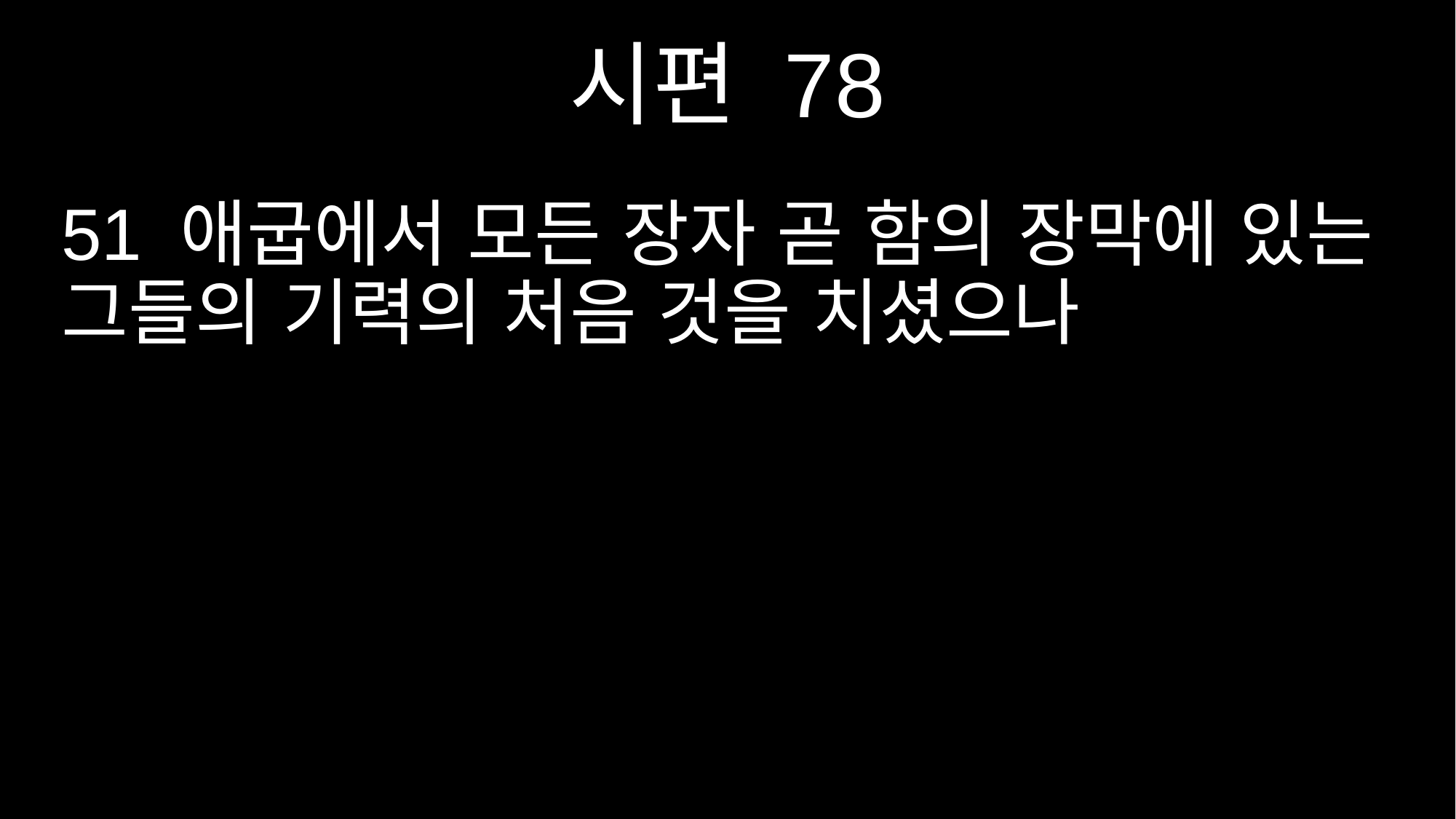

시편 78
51 애굽에서 모든 장자 곧 함의 장막에 있는 그들의 기력의 처음 것을 치셨으나